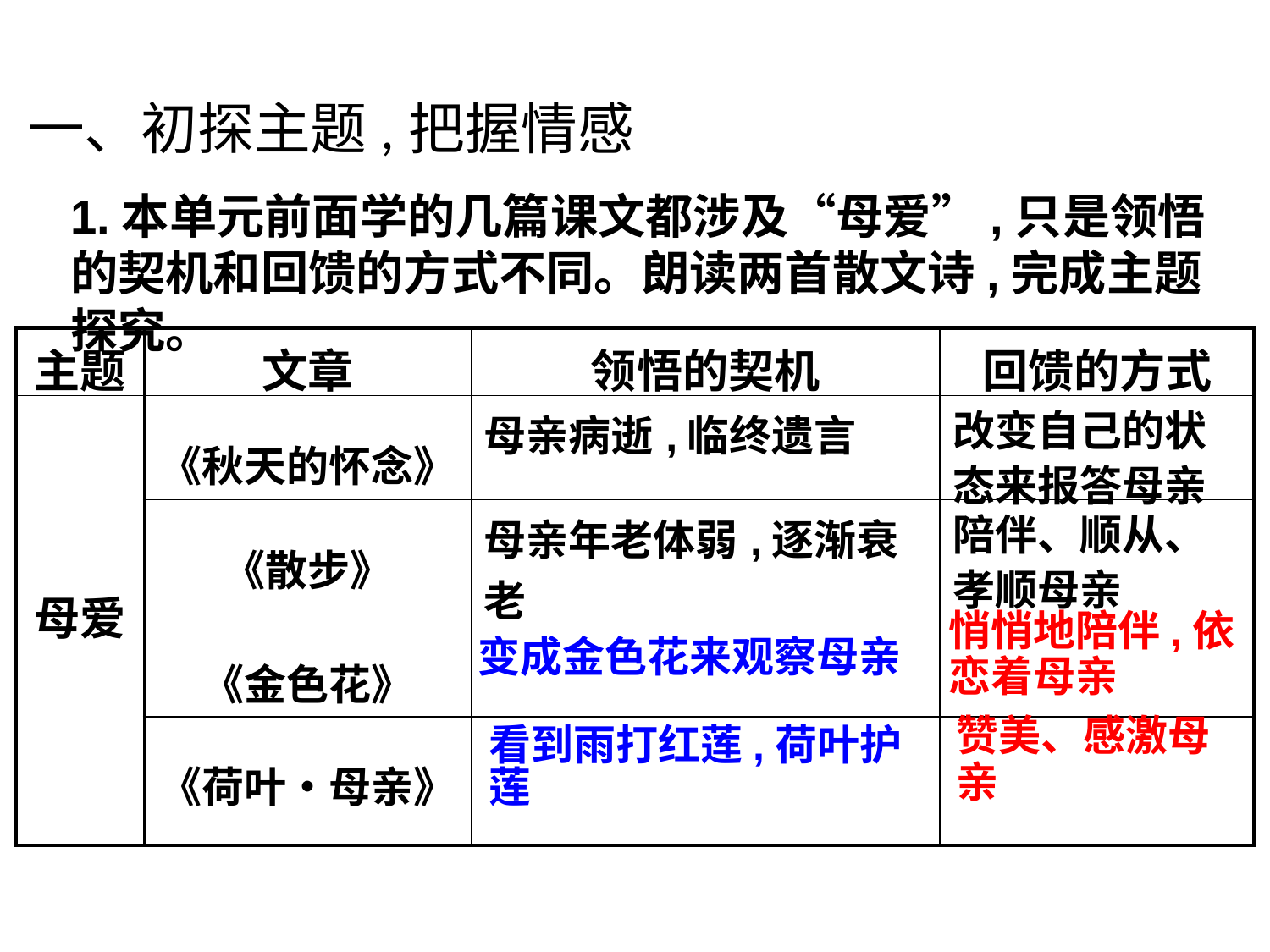

一、初探主题,把握情感
1.本单元前面学的几篇课文都涉及“母爱”,只是领悟的契机和回馈的方式不同。朗读两首散文诗,完成主题探究。
| 主题 | 文章 | 领悟的契机 | 回馈的方式 |
| --- | --- | --- | --- |
| 母爱 | 《秋天的怀念》 | 母亲病逝,临终遗言 | 改变自己的状态来报答母亲 |
|  | 《散步》 | 母亲年老体弱,逐渐衰老 | 陪伴、顺从、孝顺母亲 |
|  | 《金色花》 |  |  |
|  | 《荷叶•母亲》 |  |  |
悄悄地陪伴,依恋着母亲
变成金色花来观察母亲
赞美、感激母亲
看到雨打红莲,荷叶护莲